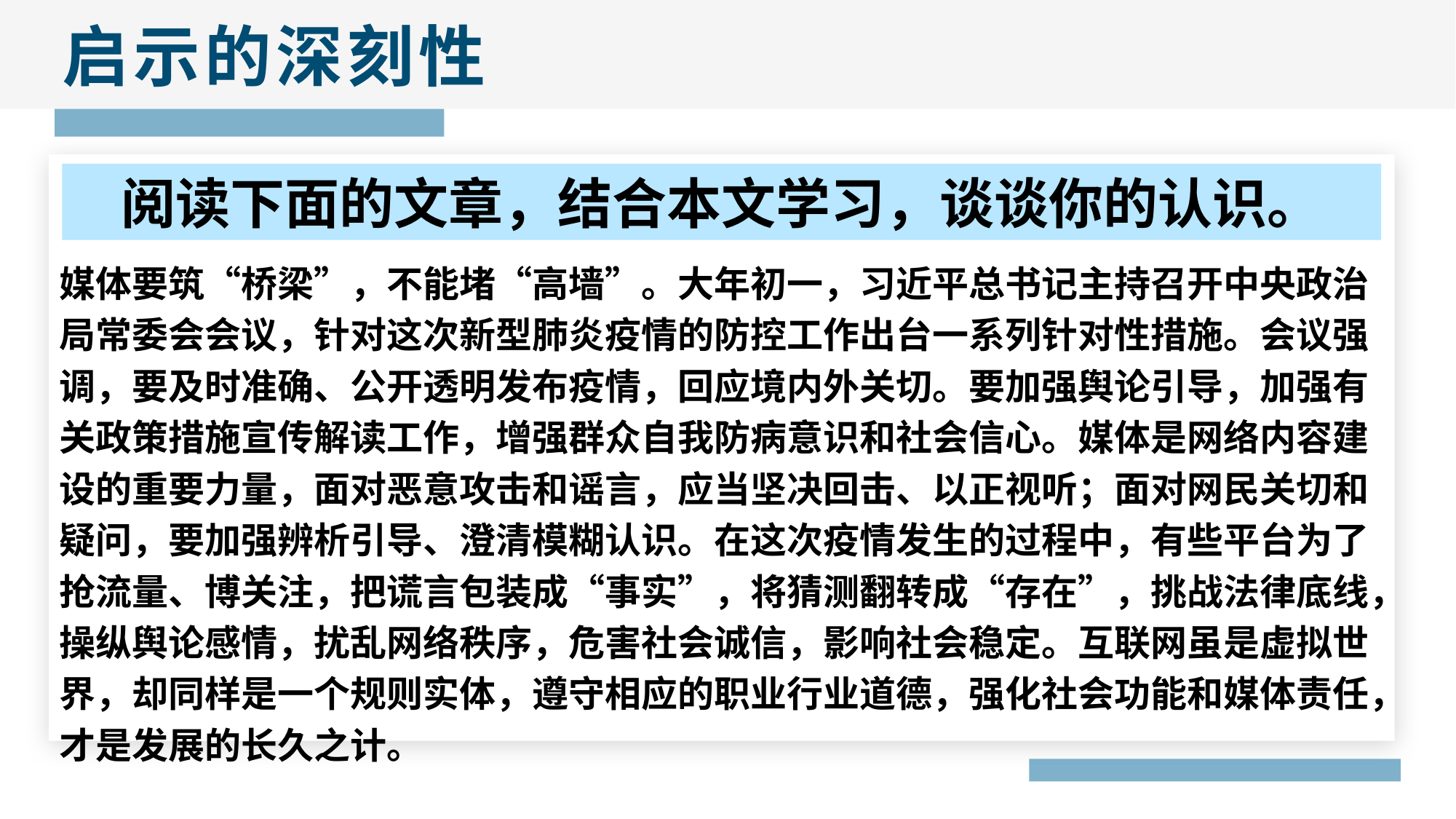

启示的深刻性

阅读下面的文章，结合本文学习，谈谈你的认识。
媒体要筑“桥梁”，不能堵“高墙”。大年初一，习近平总书记主持召开中央政治局常委会会议，针对这次新型肺炎疫情的防控工作出台一系列针对性措施。会议强调，要及时准确、公开透明发布疫情，回应境内外关切。要加强舆论引导，加强有关政策措施宣传解读工作，增强群众自我防病意识和社会信心。媒体是网络内容建设的重要力量，面对恶意攻击和谣言，应当坚决回击、以正视听；面对网民关切和疑问，要加强辨析引导、澄清模糊认识。在这次疫情发生的过程中，有些平台为了抢流量、博关注，把谎言包装成“事实”，将猜测翻转成“存在”，挑战法律底线，操纵舆论感情，扰乱网络秩序，危害社会诚信，影响社会稳定。互联网虽是虚拟世界，却同样是一个规则实体，遵守相应的职业行业道德，强化社会功能和媒体责任，才是发展的长久之计。